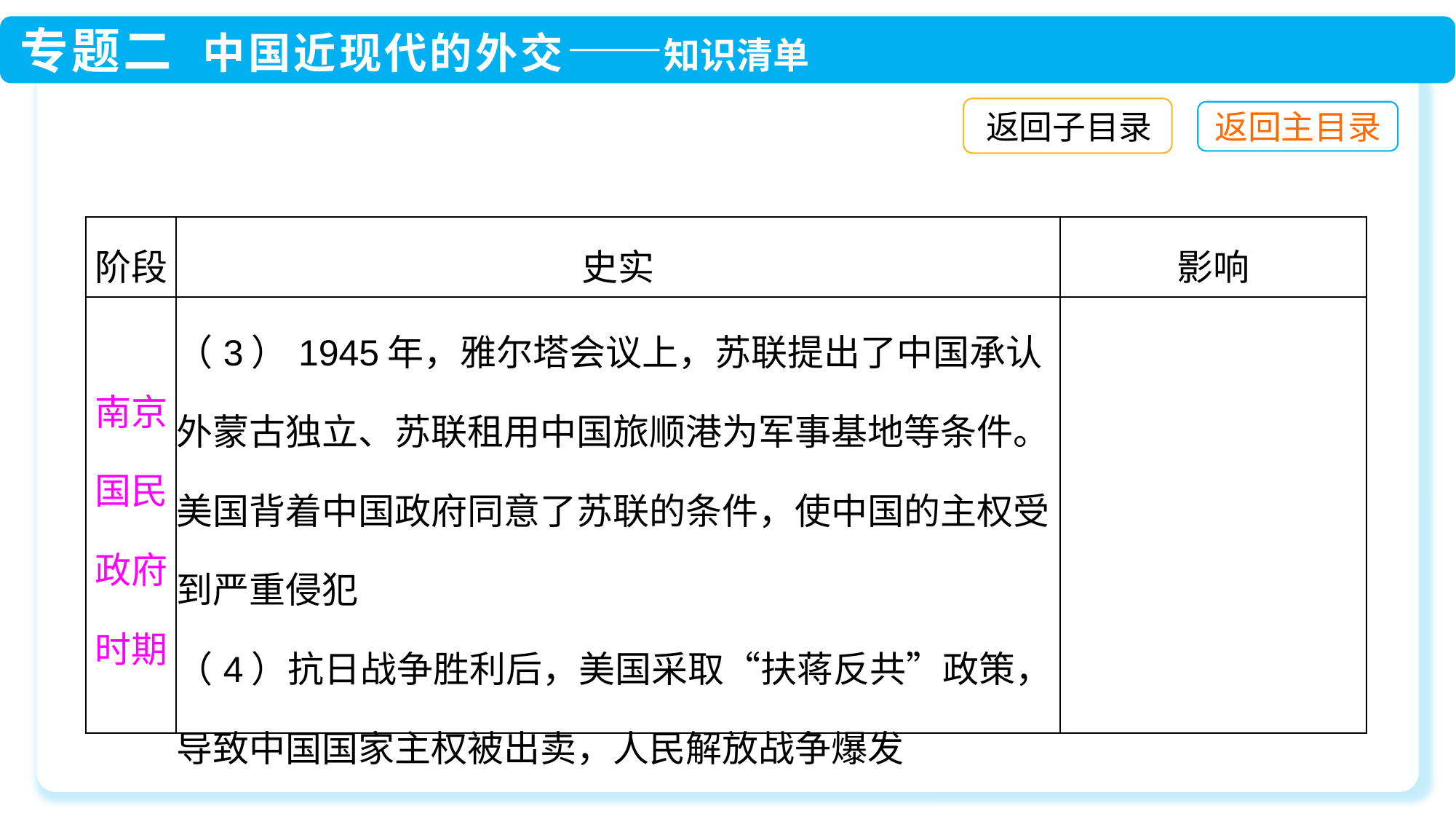

返回子目录
| 阶段 | 史实 | 影响 |
| --- | --- | --- |
| 南京国民政府时期 | （3）1945年，雅尔塔会议上，苏联提出了中国承认外蒙古独立、苏联租用中国旅顺港为军事基地等条件。美国背着中国政府同意了苏联的条件，使中国的主权受到严重侵犯 （4）抗日战争胜利后，美国采取“扶蒋反共”政策，导致中国国家主权被出卖，人民解放战争爆发 |  |